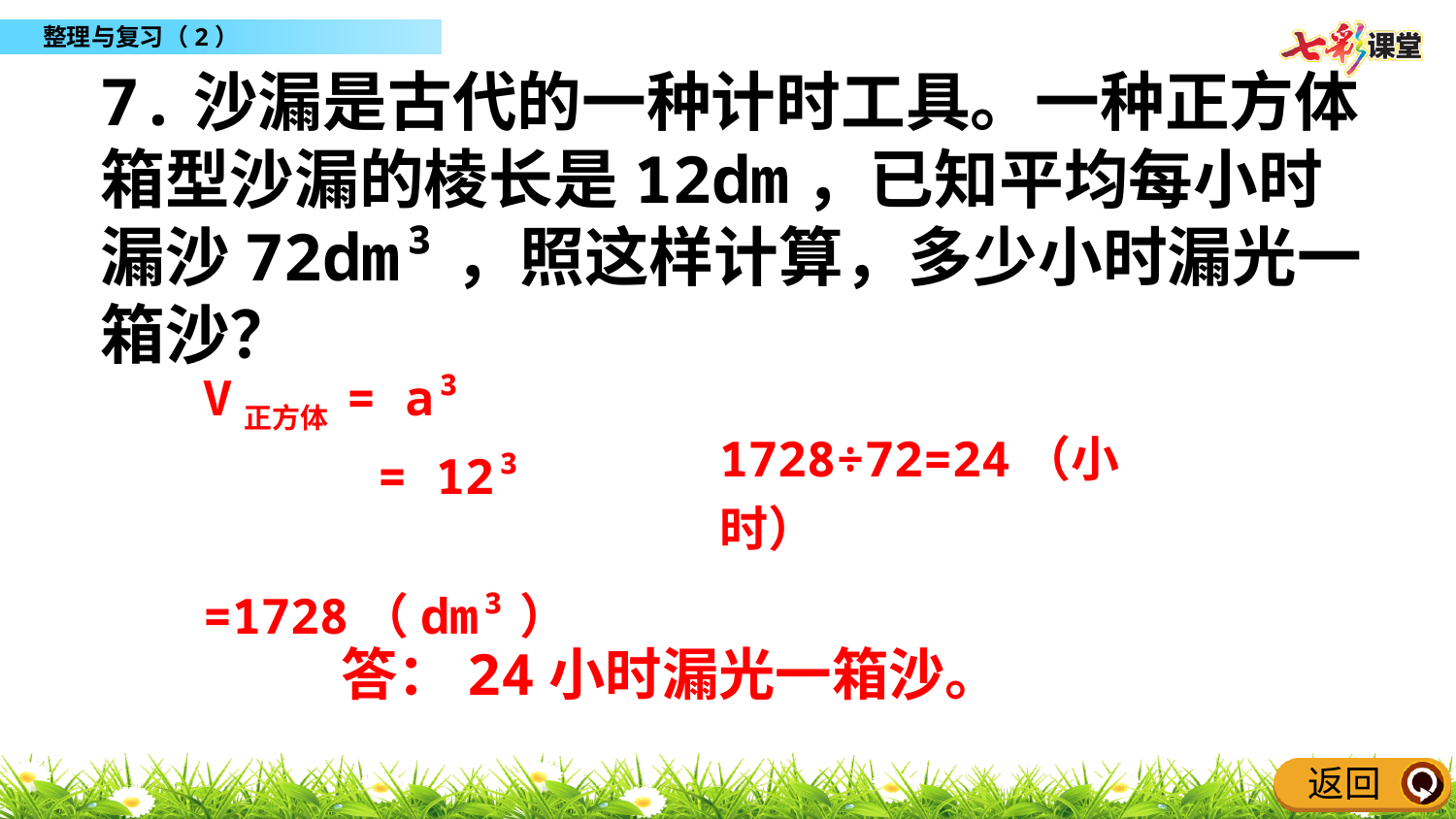

7.沙漏是古代的一种计时工具。一种正方体箱型沙漏的棱长是12dm，已知平均每小时漏沙72dm³，照这样计算，多少小时漏光一箱沙？
V正方体 = a³
      = 12³
      =1728（dm³）
1728÷72=24（小时）

答：24小时漏光一箱沙。